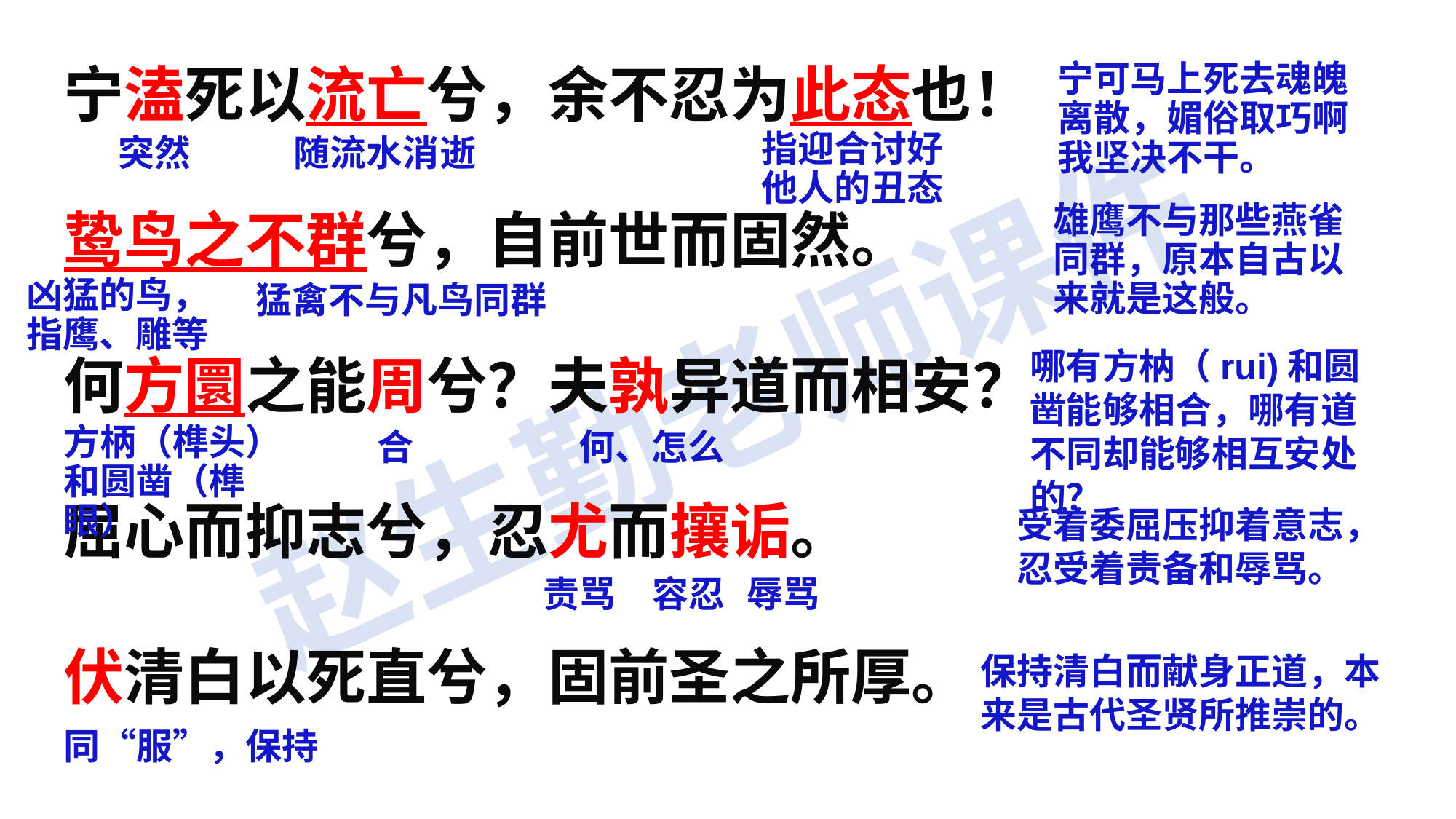

宁溘死以流亡兮，余不忍为此态也！

鸷鸟之不群兮，自前世而固然。

何方圜之能周兮？夫孰异道而相安？

屈心而抑志兮，忍尤而攘诟。

伏清白以死直兮，固前圣之所厚。
宁可马上死去魂魄离散，媚俗取巧啊我坚决不干。
突然
随流水消逝
指迎合讨好他人的丑态
雄鹰不与那些燕雀同群，原本自古以来就是这般。
凶猛的鸟，指鹰、雕等
猛禽不与凡鸟同群
哪有方枘（rui)和圆凿能够相合，哪有道不同却能够相互安处的？
方柄（榫头）和圆凿（榫眼）
合
何、怎么
受着委屈压抑着意志，忍受着责备和辱骂。
责骂
容忍
辱骂
保持清白而献身正道，本来是古代圣贤所推崇的。
同“服”，保持